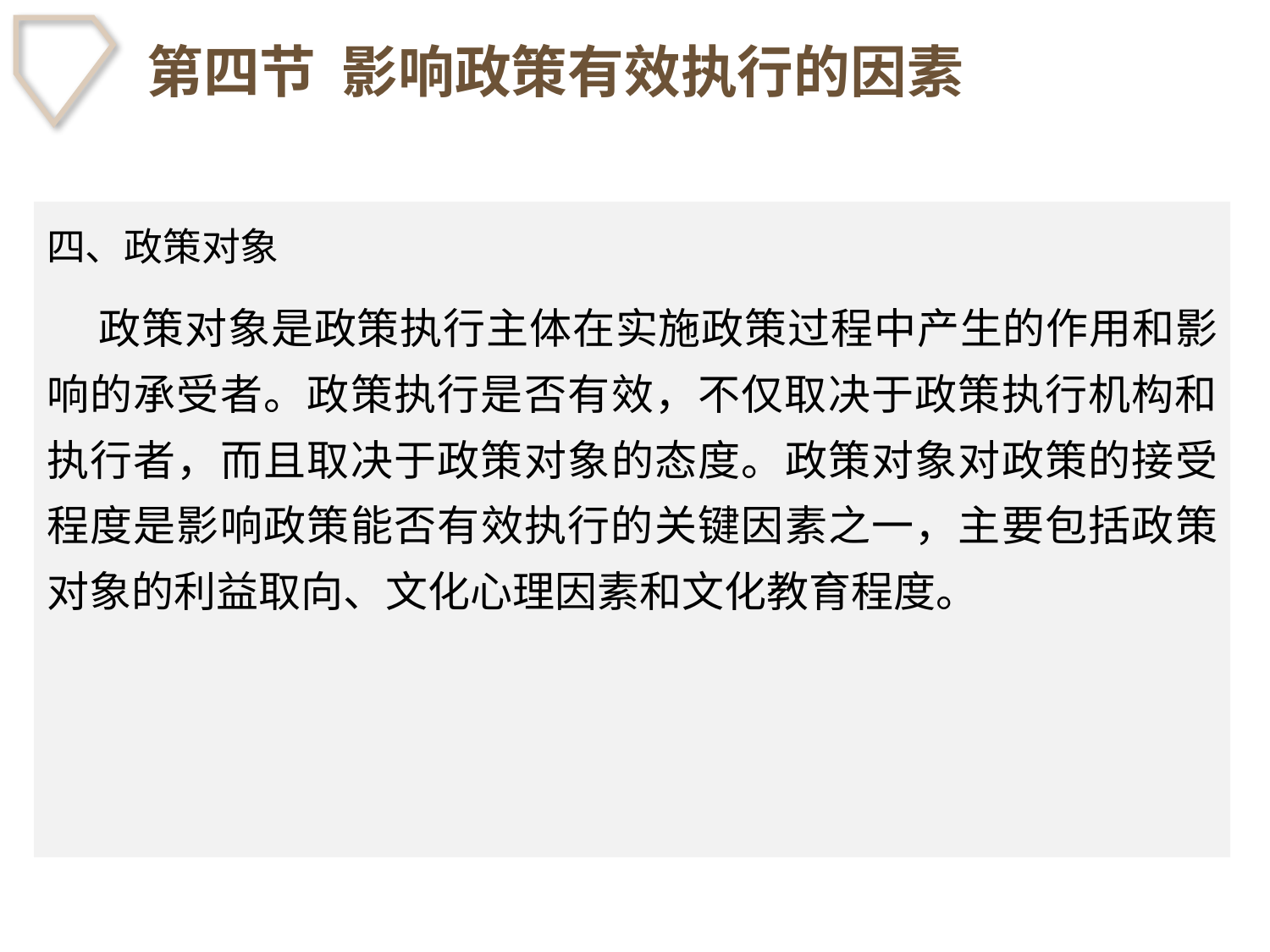

# 第四节  影响政策有效执行的因素
四、政策对象
    政策对象是政策执行主体在实施政策过程中产生的作用和影响的承受者。政策执行是否有效，不仅取决于政策执行机构和执行者，而且取决于政策对象的态度。政策对象对政策的接受程度是影响政策能否有效执行的关键因素之一，主要包括政策对象的利益取向、文化心理因素和文化教育程度。